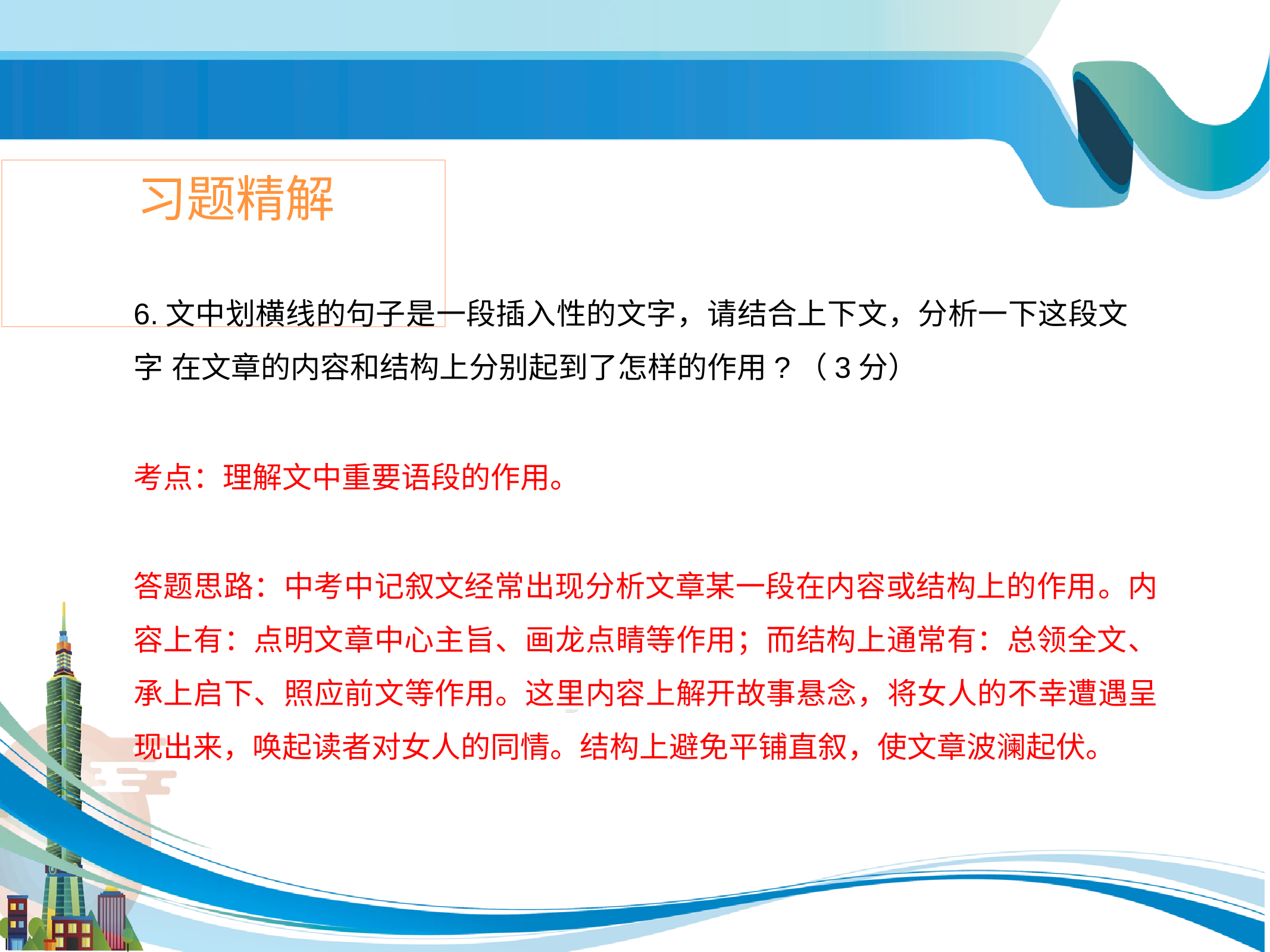

# 习题精解
6.文中划横线的句子是一段插入性的文字，请结合上下文，分析一下这段文字 在文章的内容和结构上分别起到了怎样的作用?（3分）

考点：理解文中重要语段的作用。

答题思路：中考中记叙文经常出现分析文章某一段在内容或结构上的作用。内 容上有：点明文章中心主旨、画龙点睛等作用；而结构上通常有：总领全文、 承上启下、照应前文等作用。这里内容上解开故事悬念，将女人的不幸遭遇呈 现出来，唤起读者对女人的同情。结构上避免平铺直叙，使文章波澜起伏。